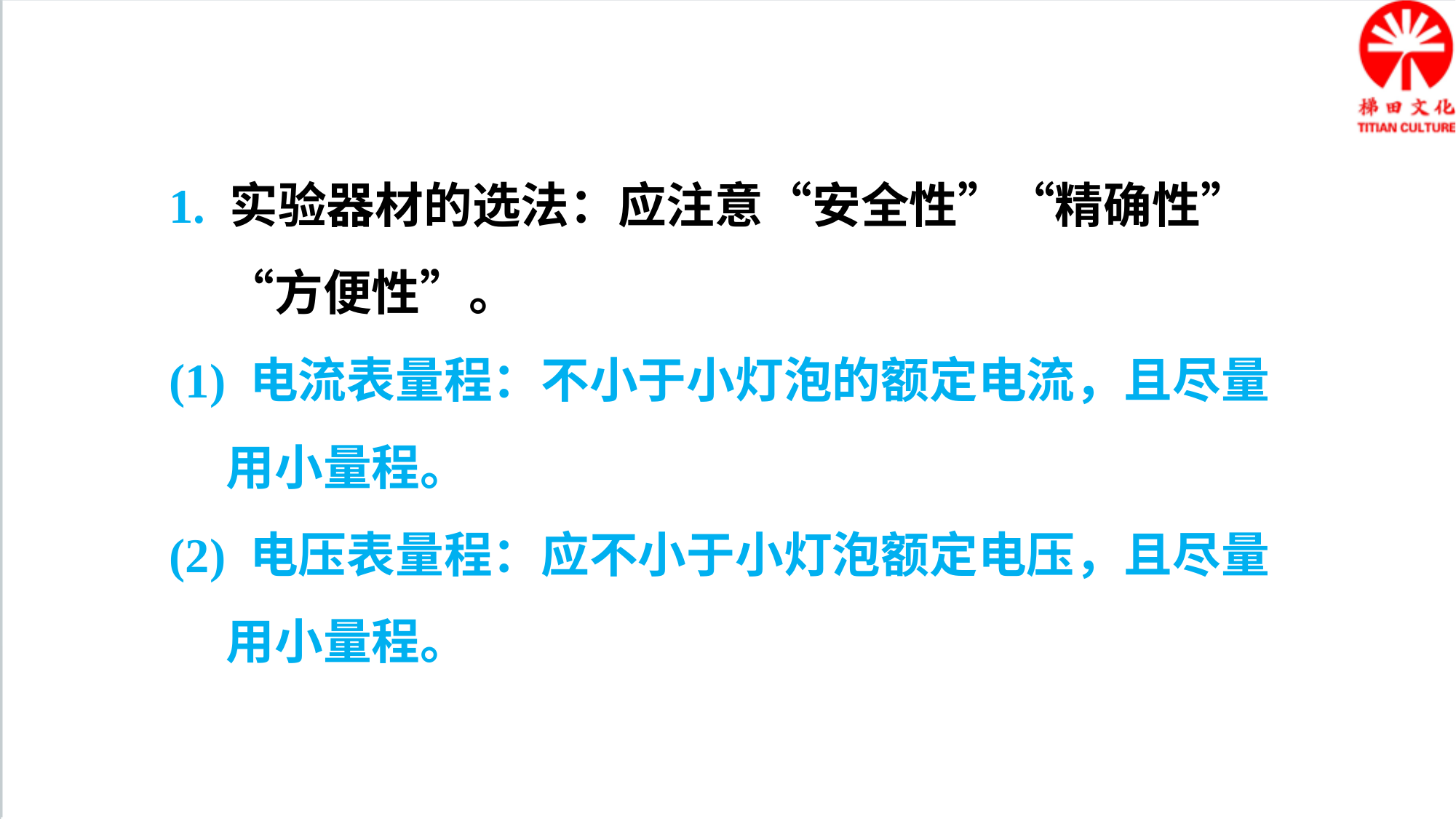

1. 实验器材的选法：应注意“安全性”“精确性”“方便性”。
(1) 电流表量程：不小于小灯泡的额定电流，且尽量用小量程。
(2) 电压表量程：应不小于小灯泡额定电压，且尽量用小量程。